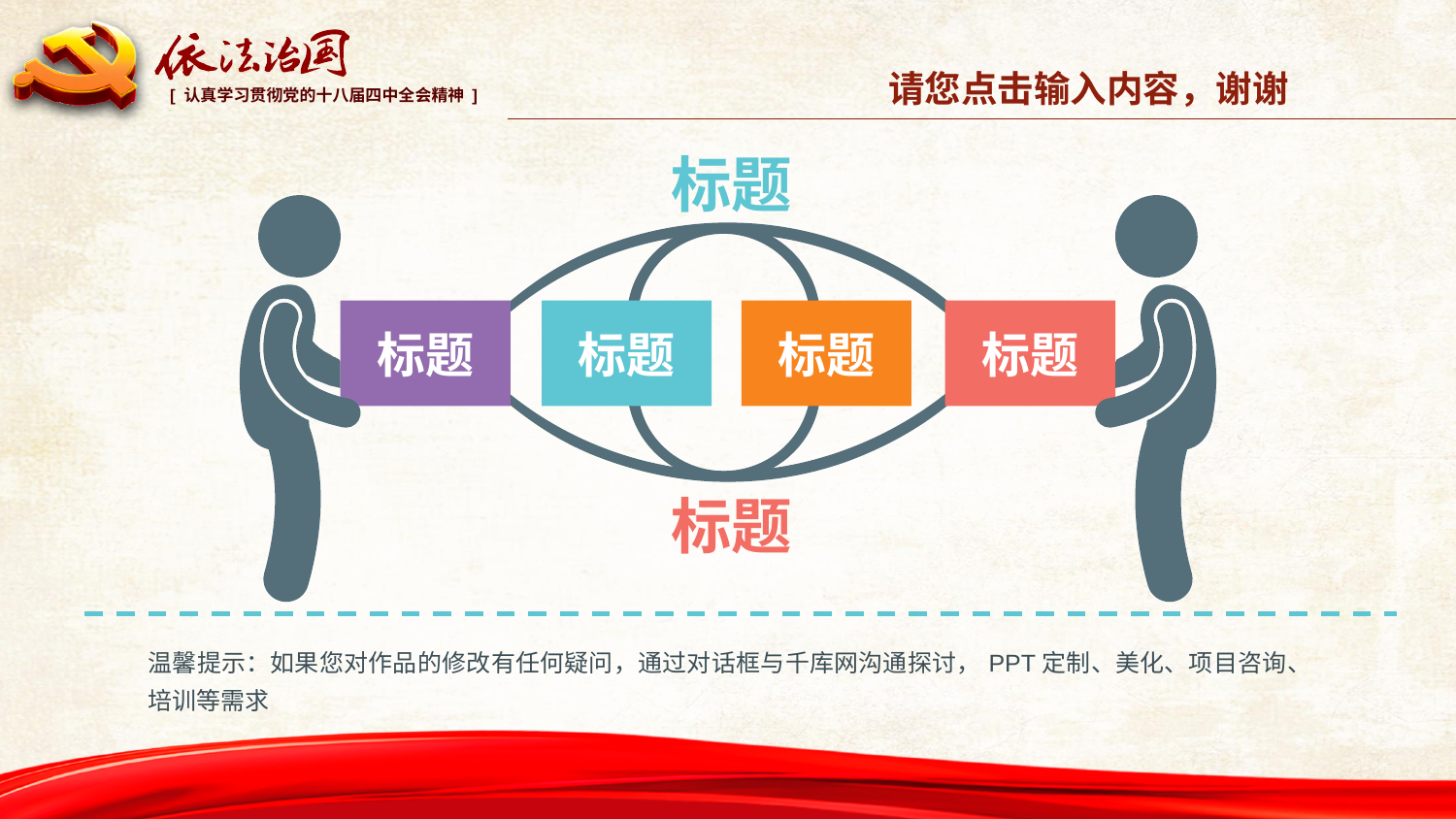

请您点击输入内容，谢谢
标题

标题
标题
标题
标题

标题

温馨提示：如果您对作品的修改有任何疑问，通过对话框与千库网沟通探讨，PPT定制、美化、项目咨询、培训等需求